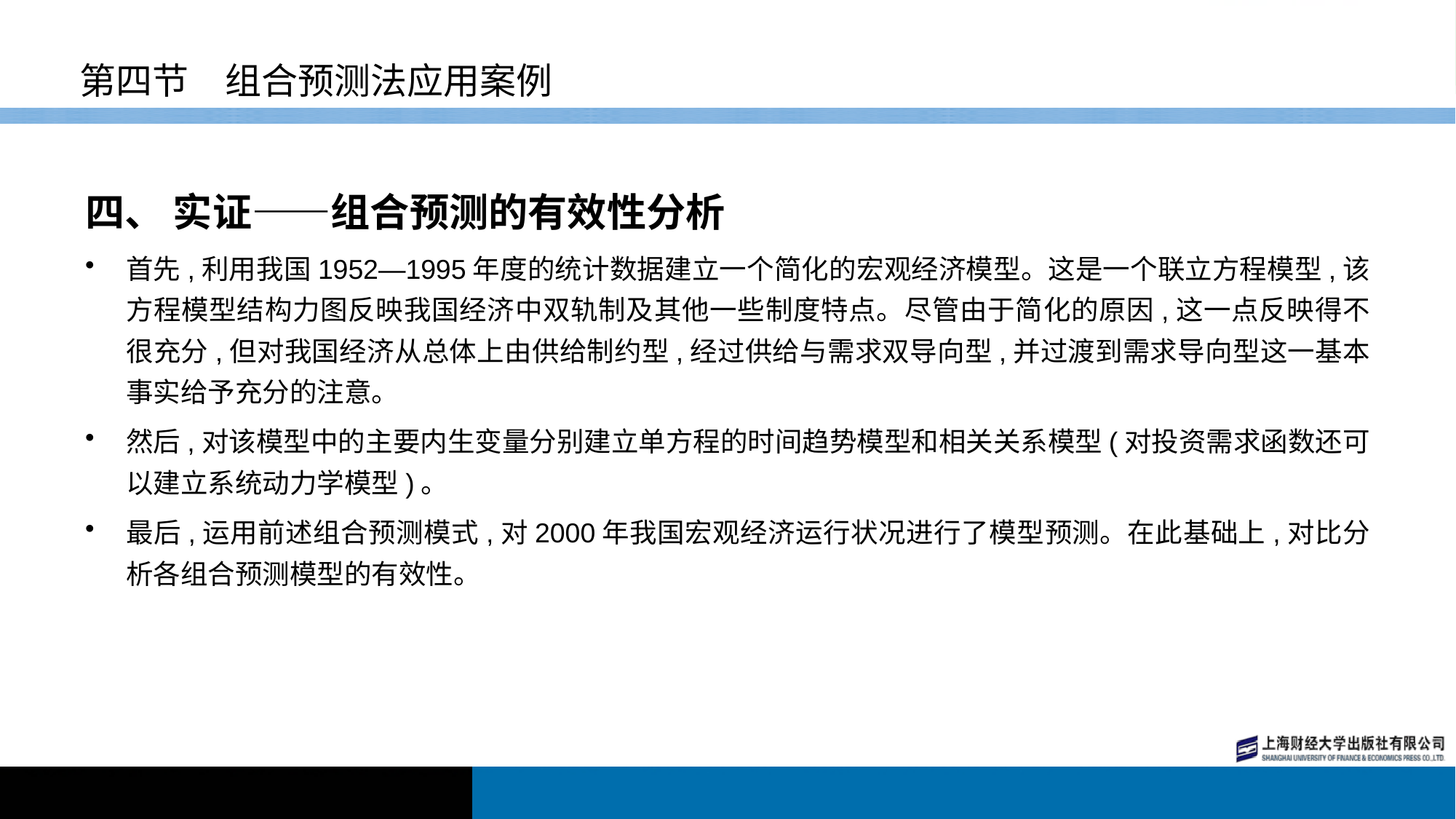

# 第四节　组合预测法应用案例
四、 实证——组合预测的有效性分析
首先,利用我国1952—1995年度的统计数据建立一个简化的宏观经济模型。这是一个联立方程模型,该方程模型结构力图反映我国经济中双轨制及其他一些制度特点。尽管由于简化的原因,这一点反映得不很充分,但对我国经济从总体上由供给制约型,经过供给与需求双导向型,并过渡到需求导向型这一基本事实给予充分的注意。
然后,对该模型中的主要内生变量分别建立单方程的时间趋势模型和相关关系模型(对投资需求函数还可以建立系统动力学模型)。
最后,运用前述组合预测模式,对2000年我国宏观经济运行状况进行了模型预测。在此基础上,对比分析各组合预测模型的有效性。
18